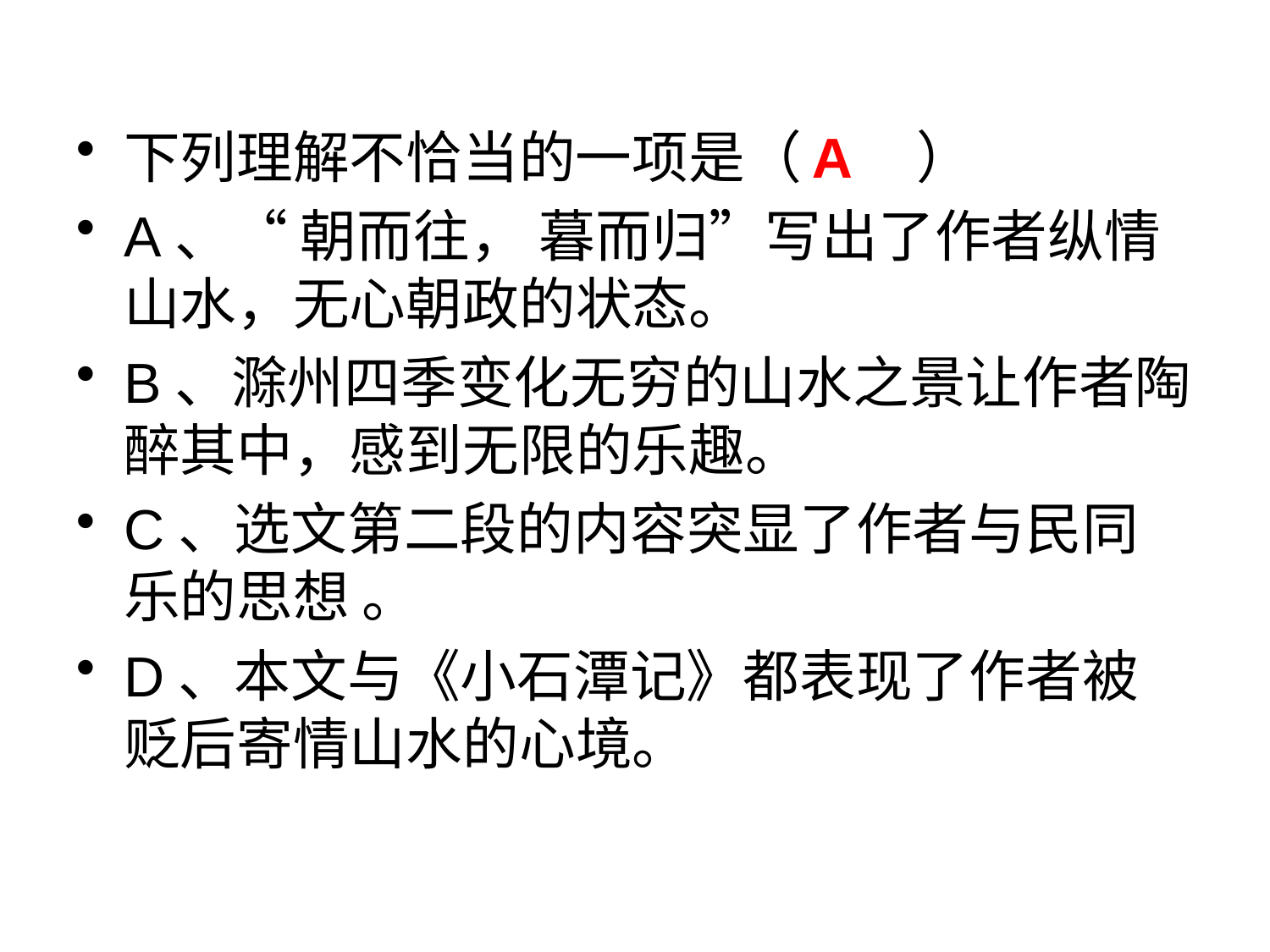

下列理解不恰当的一项是（         ）
A、“ 朝而往， 暮而归”写出了作者纵情山水，无心朝政的状态。
B、滁州四季变化无穷的山水之景让作者陶醉其中，感到无限的乐趣。
C、选文第二段的内容突显了作者与民同乐的思想 。
D、本文与《小石潭记》都表现了作者被贬后寄情山水的心境。
A